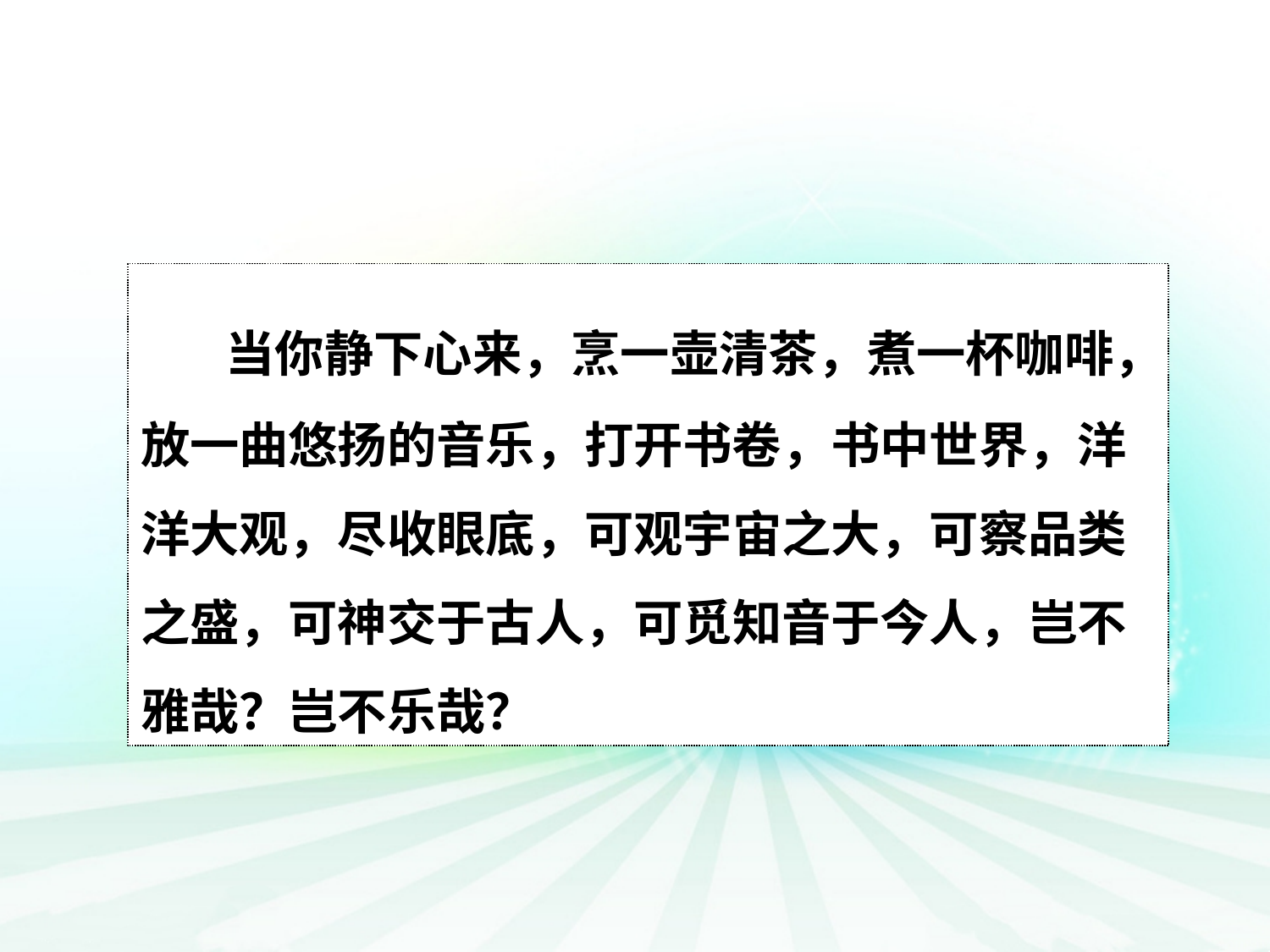

当你静下心来，烹一壶清茶，煮一杯咖啡，放一曲悠扬的音乐，打开书卷，书中世界，洋洋大观，尽收眼底，可观宇宙之大，可察品类之盛，可神交于古人，可觅知音于今人，岂不雅哉？岂不乐哉？